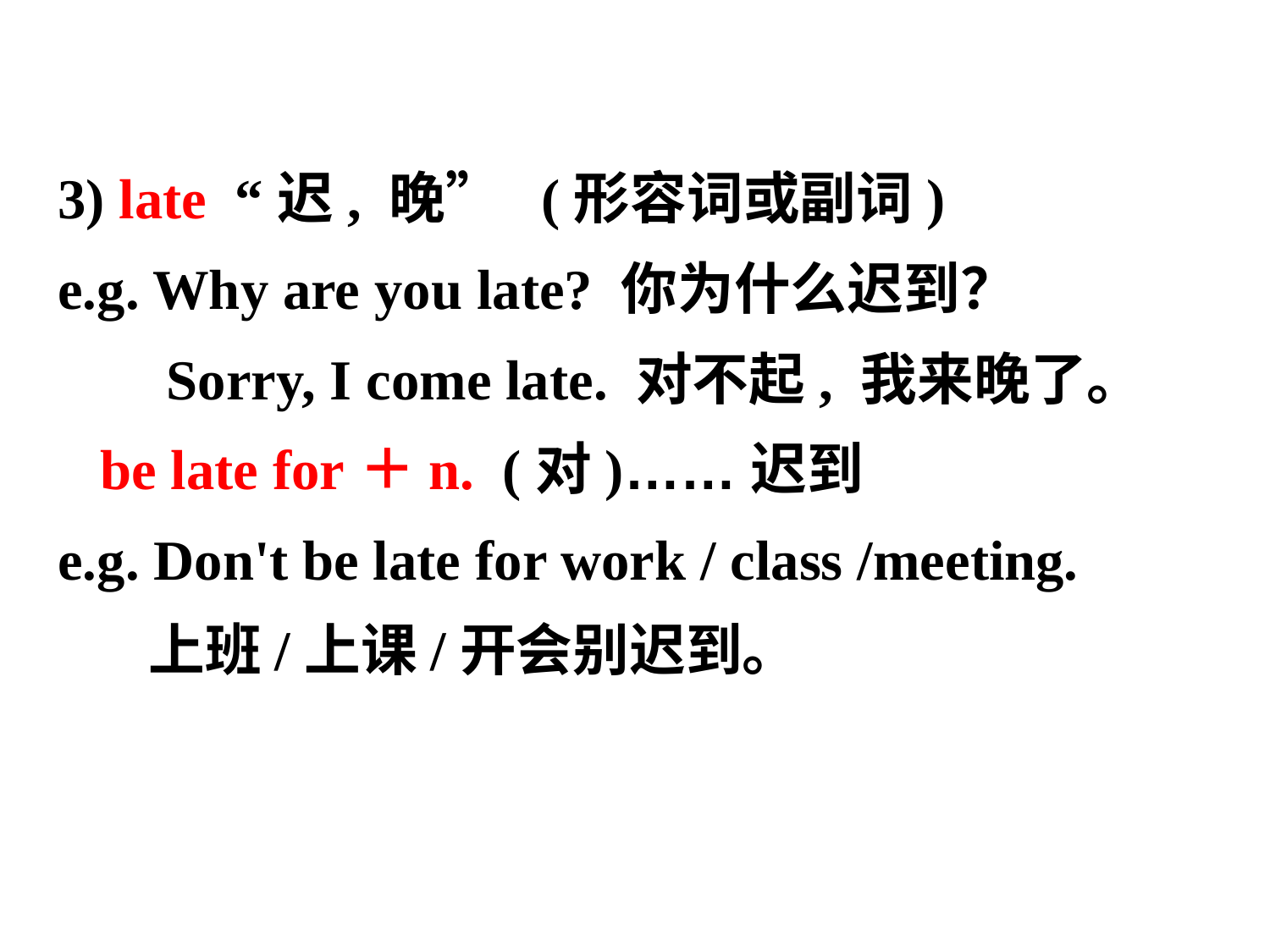

3) late  “迟, 晚”  (形容词或副词)
e.g. Why are you late? 你为什么迟到？
　   Sorry, I come late. 对不起, 我来晚了。
   be late for＋n.  (对)……迟到
e.g. Don't be late for work / class /meeting.
      上班/上课/开会别迟到。